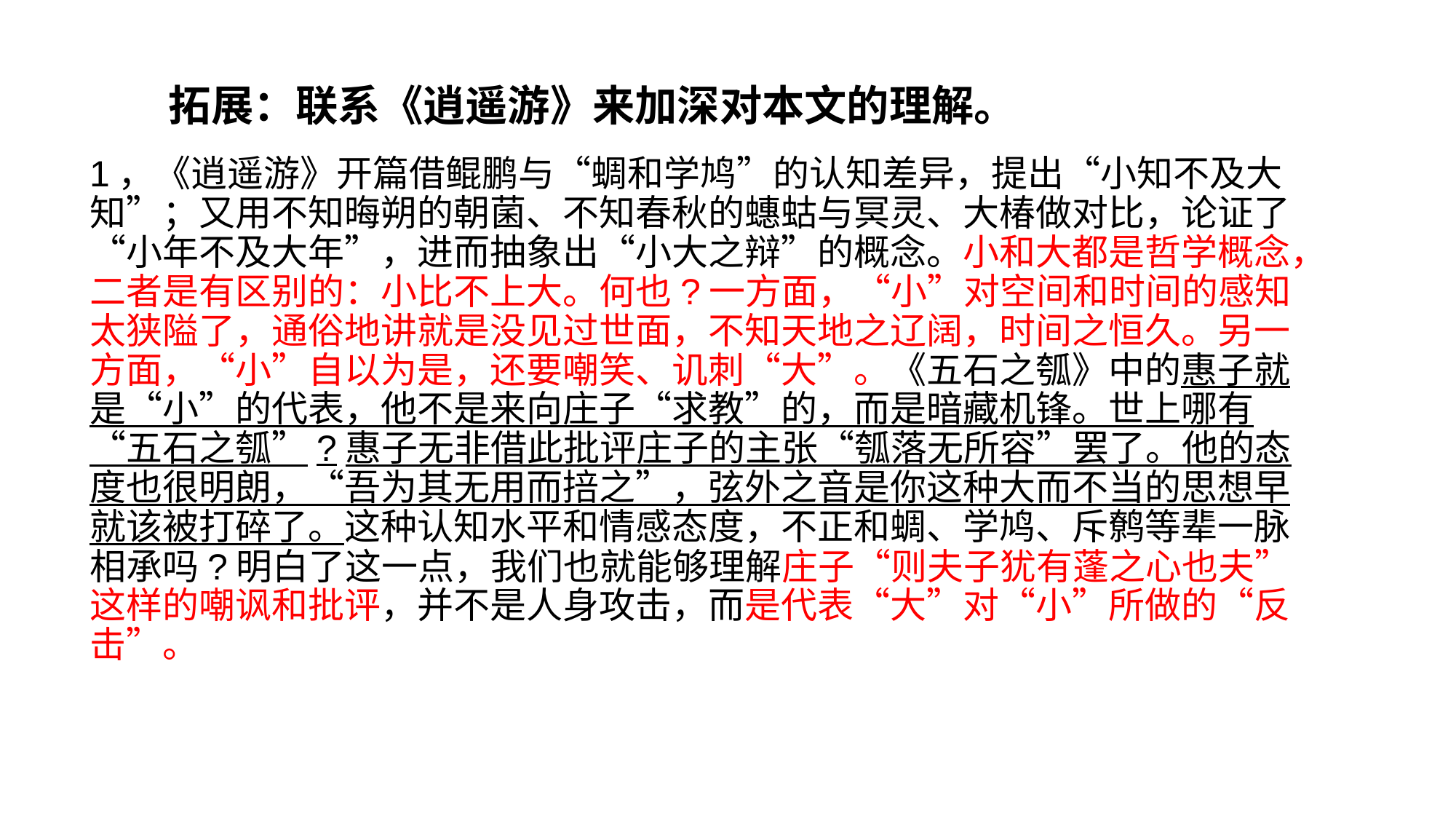

拓展：联系《逍遥游》来加深对本文的理解。
1，《逍遥游》开篇借鲲鹏与“蜩和学鸠”的认知差异，提出“小知不及大知”；又用不知晦朔的朝菌、不知春秋的蟪蛄与冥灵、大椿做对比，论证了“小年不及大年”，进而抽象出“小大之辩”的概念。小和大都是哲学概念，二者是有区别的：小比不上大。何也?一方面，“小”对空间和时间的感知太狭隘了，通俗地讲就是没见过世面，不知天地之辽阔，时间之恒久。另一方面，“小”自以为是，还要嘲笑、讥刺“大”。《五石之瓠》中的惠子就是“小”的代表，他不是来向庄子“求教”的，而是暗藏机锋。世上哪有“五石之瓠”?惠子无非借此批评庄子的主张“瓠落无所容”罢了。他的态度也很明朗，“吾为其无用而掊之”，弦外之音是你这种大而不当的思想早就该被打碎了。这种认知水平和情感态度，不正和蜩、学鸠、斥鹩等辈一脉相承吗?明白了这一点，我们也就能够理解庄子“则夫子犹有蓬之心也夫”这样的嘲讽和批评，并不是人身攻击，而是代表“大”对“小”所做的“反击”。